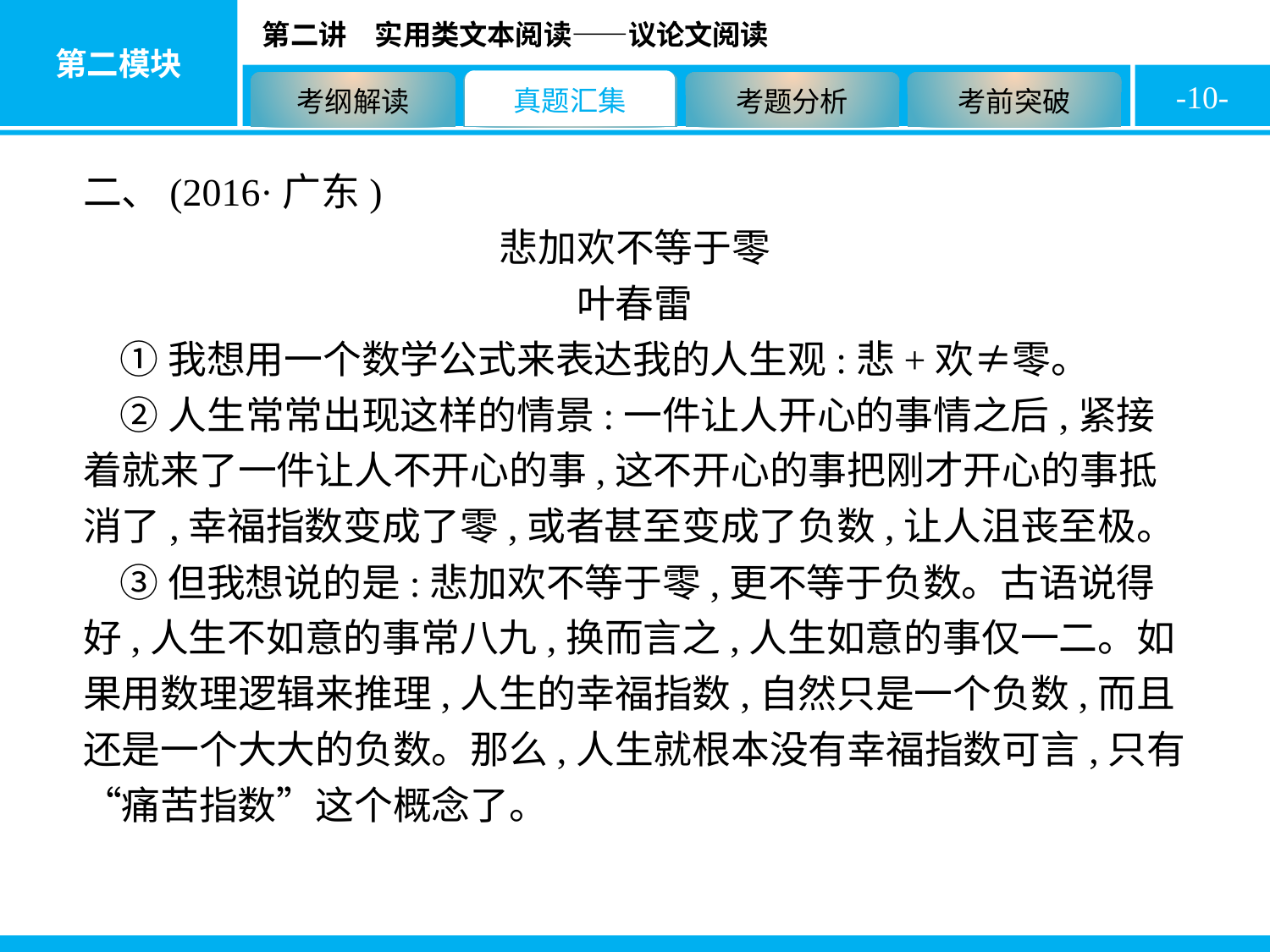

-10-
二、(2016·广东)
悲加欢不等于零
叶春雷
①我想用一个数学公式来表达我的人生观:悲+欢≠零。
②人生常常出现这样的情景:一件让人开心的事情之后,紧接着就来了一件让人不开心的事,这不开心的事把刚才开心的事抵消了,幸福指数变成了零,或者甚至变成了负数,让人沮丧至极。
③但我想说的是:悲加欢不等于零,更不等于负数。古语说得好,人生不如意的事常八九,换而言之,人生如意的事仅一二。如果用数理逻辑来推理,人生的幸福指数,自然只是一个负数,而且还是一个大大的负数。那么,人生就根本没有幸福指数可言,只有“痛苦指数”这个概念了。